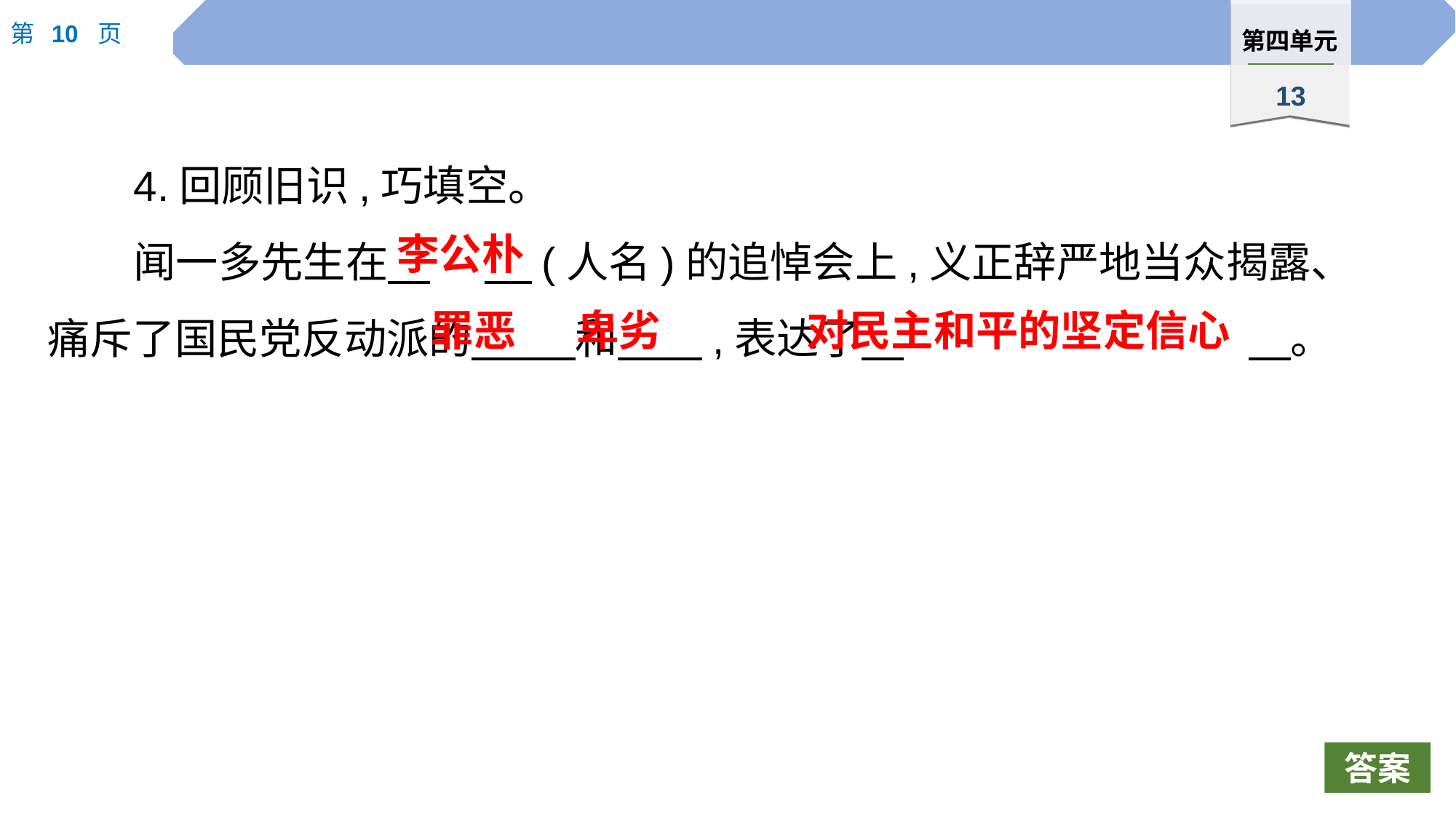

4.回顾旧识,巧填空。
闻一多先生在　	     (人名)的追悼会上,义正辞严地当众揭露、痛斥了国民党反动派的　  　和　　,表达了　				　。
　李公朴
罪恶
卑劣
对民主和平的坚定信心
答案